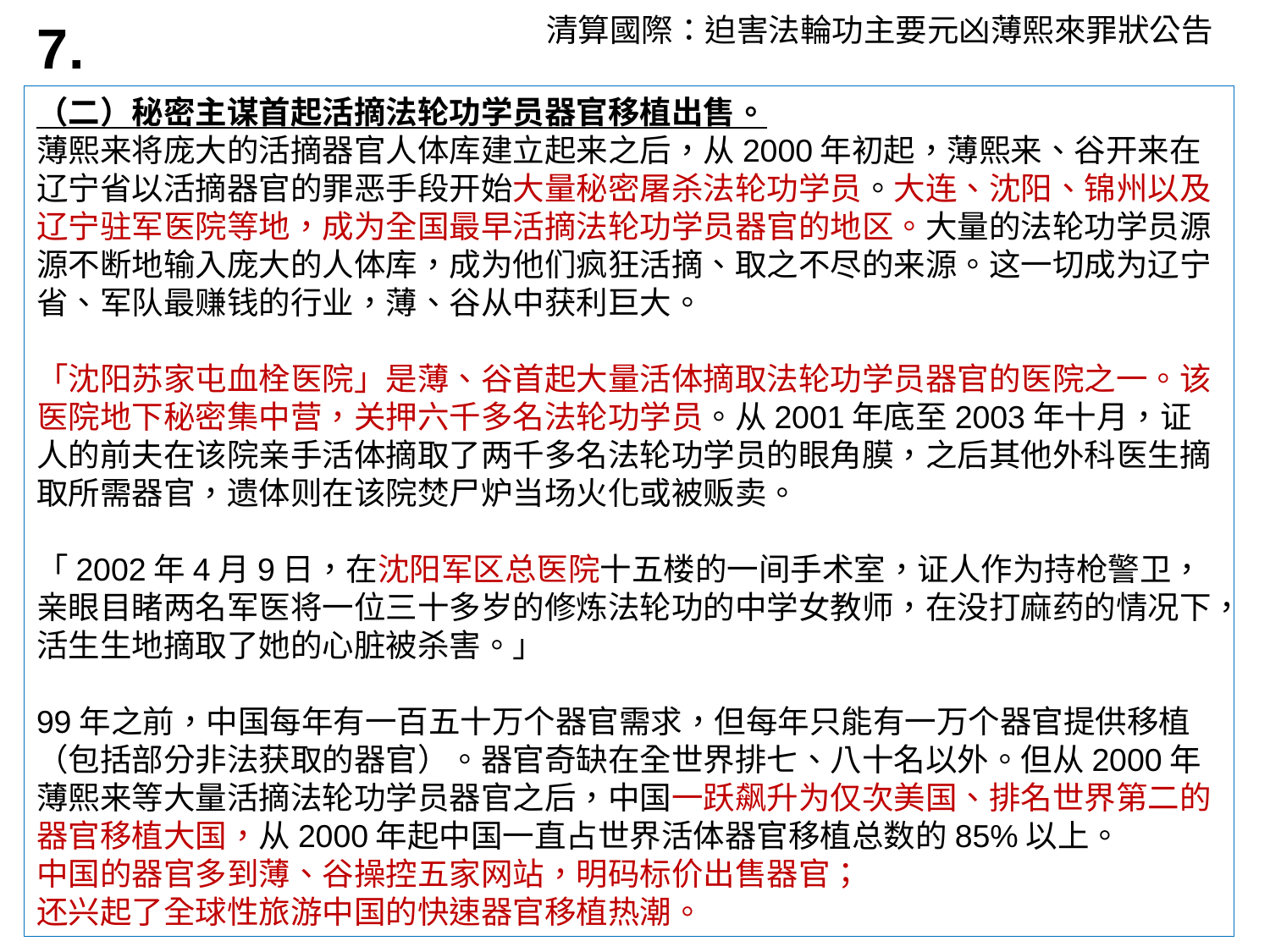

清算國際：迫害法輪功主要元凶薄熙來罪狀公告
7.
（二）秘密主谋首起活摘法轮功学员器官移植出售。
薄熙来将庞大的活摘器官人体库建立起来之后，从2000年初起，薄熙来、谷开来在辽宁省以活摘器官的罪恶手段开始大量秘密屠杀法轮功学员。大连、沈阳、锦州以及辽宁驻军医院等地，成为全国最早活摘法轮功学员器官的地区。大量的法轮功学员源源不断地输入庞大的人体库，成为他们疯狂活摘、取之不尽的来源。这一切成为辽宁省、军队最赚钱的行业，薄、谷从中获利巨大。

「沈阳苏家屯血栓医院」是薄、谷首起大量活体摘取法轮功学员器官的医院之一。该医院地下秘密集中营，关押六千多名法轮功学员。从2001年底至2003年十月，证人的前夫在该院亲手活体摘取了两千多名法轮功学员的眼角膜，之后其他外科医生摘取所需器官，遗体则在该院焚尸炉当场火化或被贩卖。

「2002年4月9日，在沈阳军区总医院十五楼的一间手术室，证人作为持枪警卫，亲眼目睹两名军医将一位三十多岁的修炼法轮功的中学女教师，在没打麻药的情况下，活生生地摘取了她的心脏被杀害。」

99年之前，中国每年有一百五十万个器官需求，但每年只能有一万个器官提供移植（包括部分非法获取的器官）。器官奇缺在全世界排七、八十名以外。但从2000年薄熙来等大量活摘法轮功学员器官之后，中国一跃飙升为仅次美国、排名世界第二的器官移植大国，从2000年起中国一直占世界活体器官移植总数的85%以上。
中国的器官多到薄、谷操控五家网站，明码标价出售器官；
还兴起了全球性旅游中国的快速器官移植热潮。